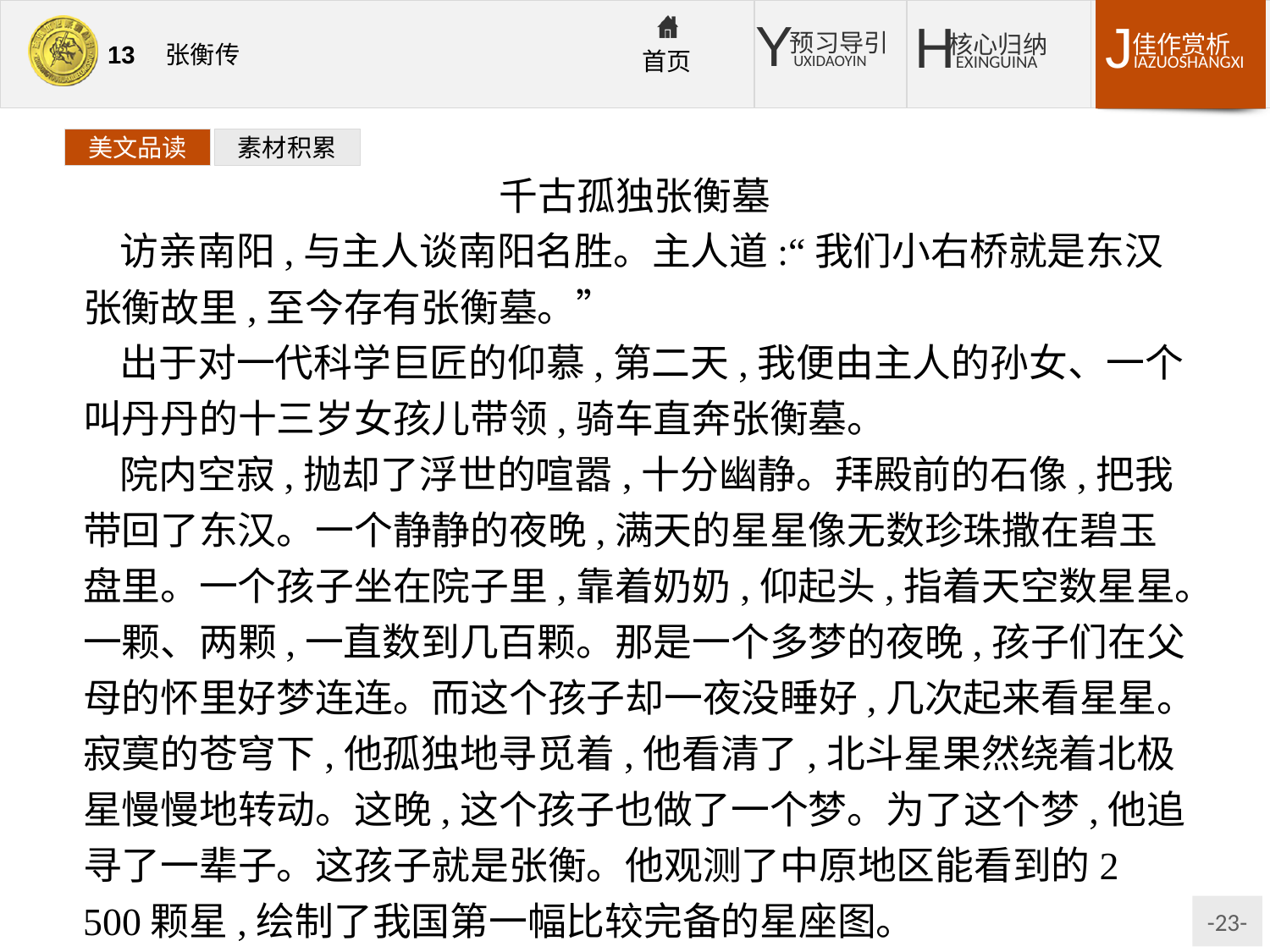

美文品读
素材积累
千古孤独张衡墓
访亲南阳,与主人谈南阳名胜。主人道:“我们小右桥就是东汉张衡故里,至今存有张衡墓。”
出于对一代科学巨匠的仰慕,第二天,我便由主人的孙女、一个叫丹丹的十三岁女孩儿带领,骑车直奔张衡墓。
院内空寂,抛却了浮世的喧嚣,十分幽静。拜殿前的石像,把我带回了东汉。一个静静的夜晚,满天的星星像无数珍珠撒在碧玉盘里。一个孩子坐在院子里,靠着奶奶,仰起头,指着天空数星星。一颗、两颗,一直数到几百颗。那是一个多梦的夜晚,孩子们在父母的怀里好梦连连。而这个孩子却一夜没睡好,几次起来看星星。寂寞的苍穹下,他孤独地寻觅着,他看清了,北斗星果然绕着北极星慢慢地转动。这晚,这个孩子也做了一个梦。为了这个梦,他追寻了一辈子。这孩子就是张衡。他观测了中原地区能看到的2 500颗星,绘制了我国第一幅比较完备的星座图。